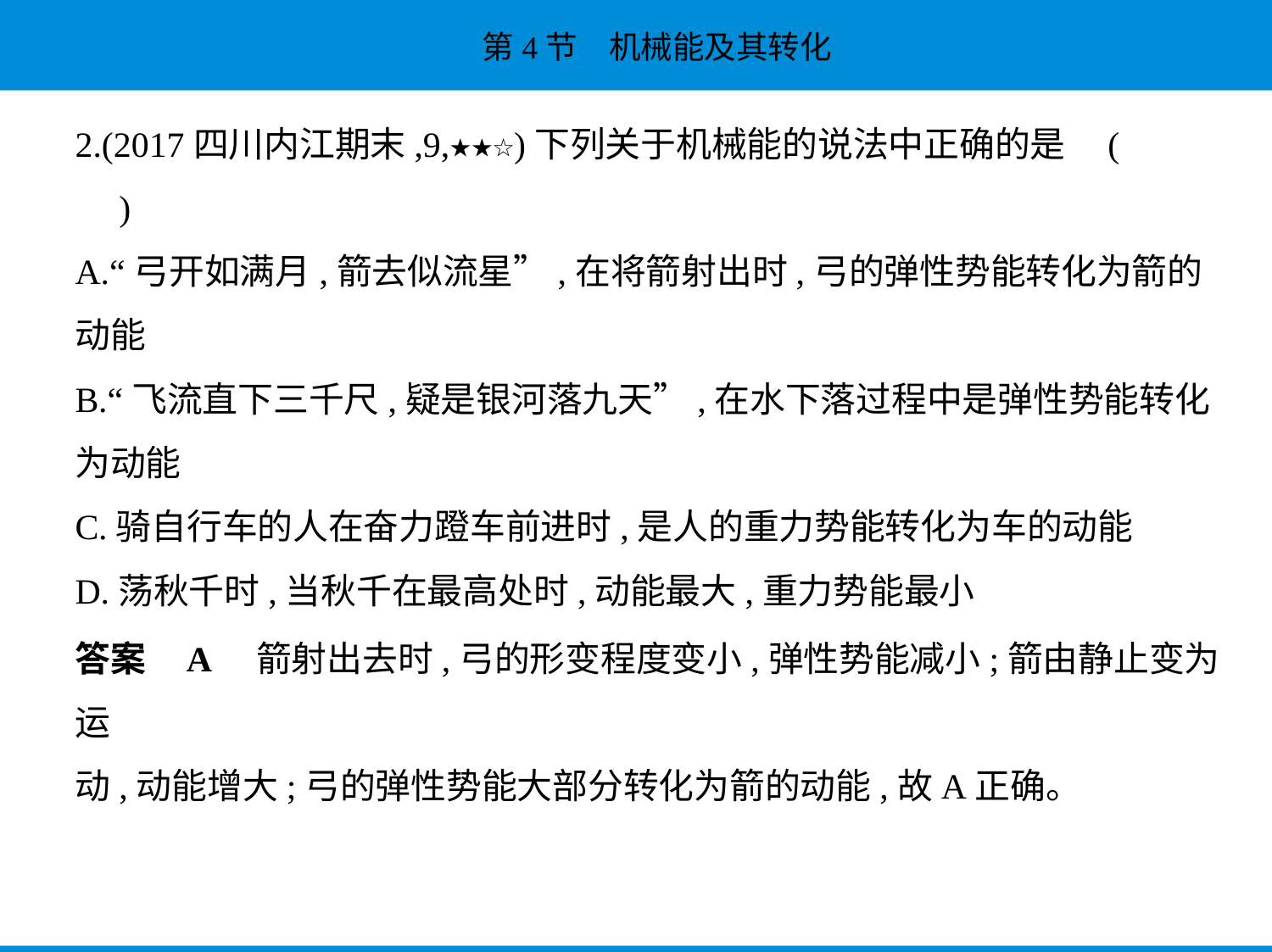

2.(2017四川内江期末,9,★★☆)下列关于机械能的说法中正确的是 (
　)
A.“弓开如满月,箭去似流星”,在将箭射出时,弓的弹性势能转化为箭的
动能
B.“飞流直下三千尺,疑是银河落九天”,在水下落过程中是弹性势能转化
为动能
C.骑自行车的人在奋力蹬车前进时,是人的重力势能转化为车的动能
D.荡秋千时,当秋千在最高处时,动能最大,重力势能最小
答案    A　箭射出去时,弓的形变程度变小,弹性势能减小;箭由静止变为运
动,动能增大;弓的弹性势能大部分转化为箭的动能,故A正确。